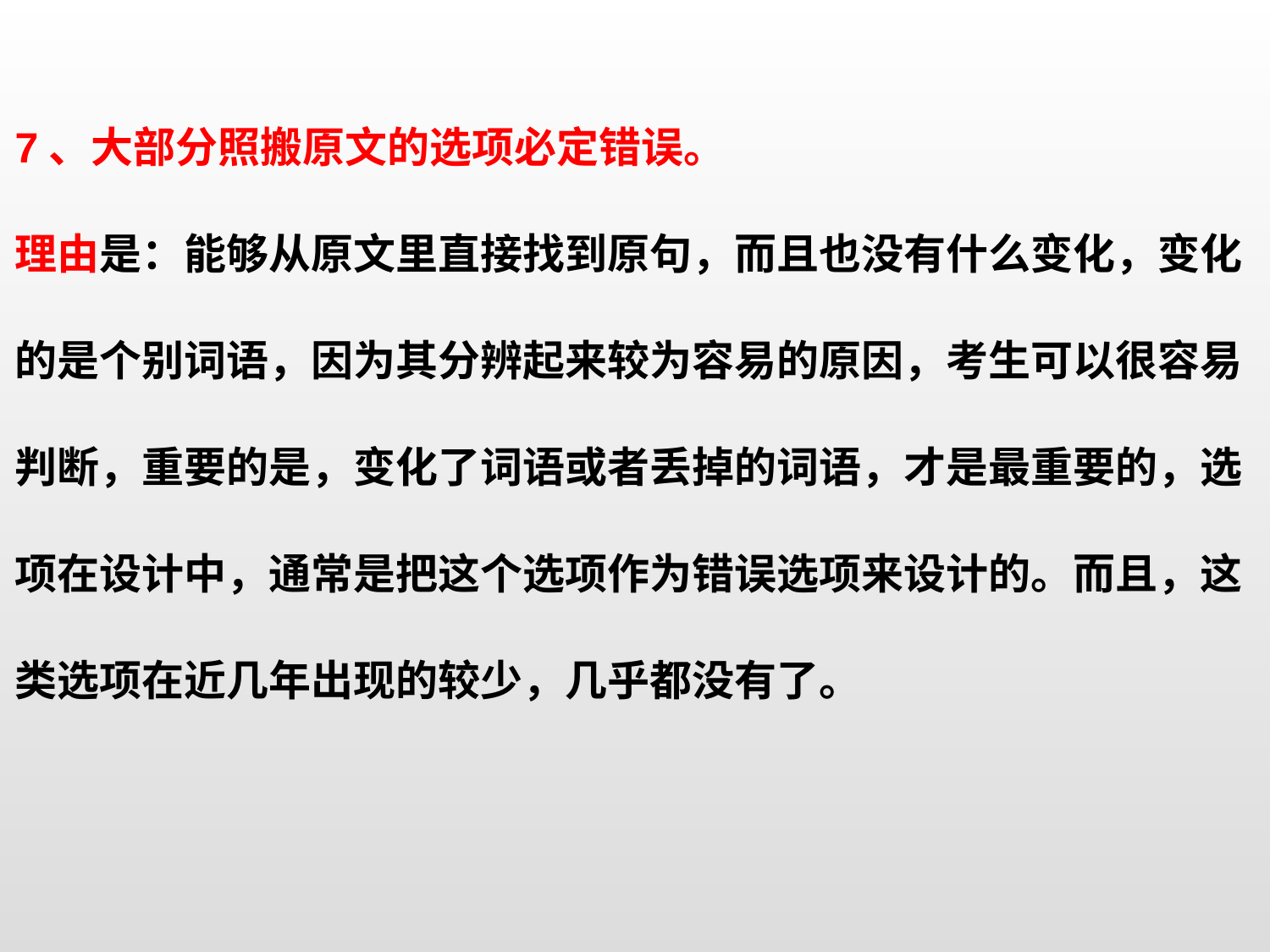

7、大部分照搬原文的选项必定错误。
理由是：能够从原文里直接找到原句，而且也没有什么变化，变化的是个别词语，因为其分辨起来较为容易的原因，考生可以很容易判断，重要的是，变化了词语或者丢掉的词语，才是最重要的，选项在设计中，通常是把这个选项作为错误选项来设计的。而且，这类选项在近几年出现的较少，几乎都没有了。